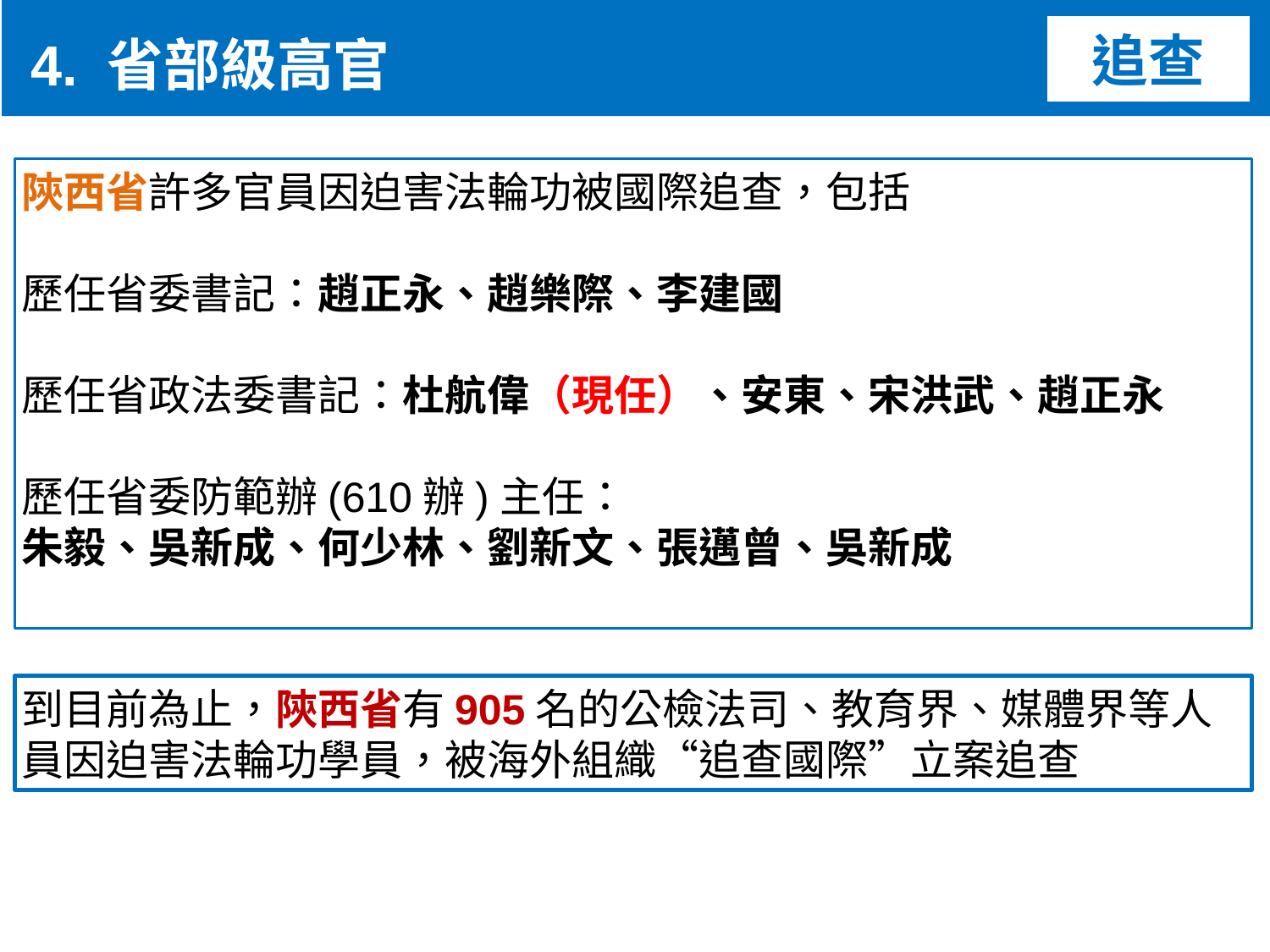

4. 省部級高官
追查
陝西省許多官員因迫害法輪功被國際追查，包括

歷任省委書記：趙正永、趙樂際、李建國

歷任省政法委書記：杜航偉（現任）、安東、宋洪武、趙正永

歷任省委防範辦(610辦)主任：
朱毅、吳新成、何少林、劉新文、張邁曾、吳新成

到目前為止，陝西省有905名的公檢法司、教育界、媒體界等人員因迫害法輪功學員，被海外組織“追查國際”立案追查